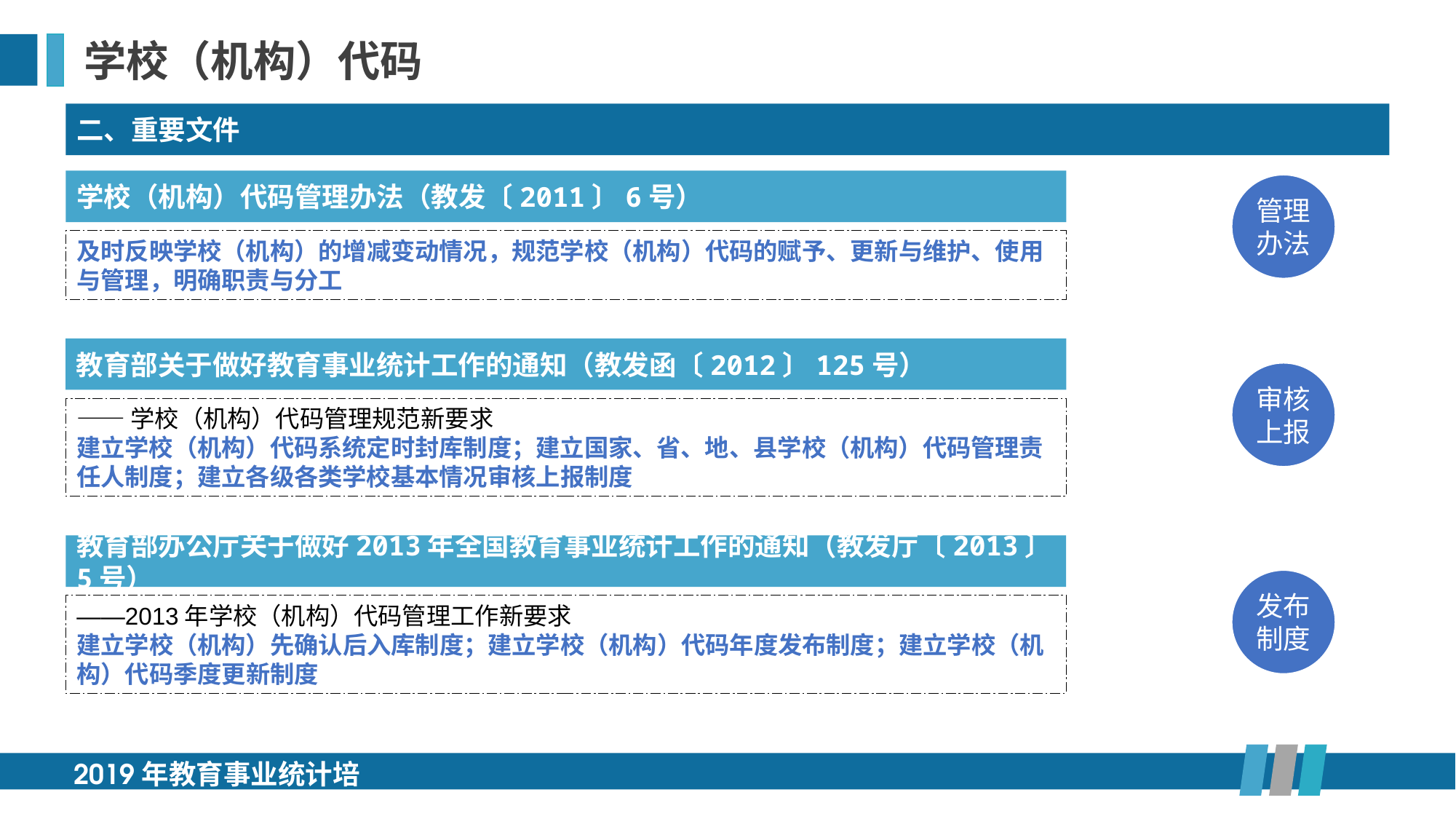

学校（机构）代码

二、重要文件
学校（机构）代码管理办法（教发〔2011〕6号）
管理办法
及时反映学校（机构）的增减变动情况，规范学校（机构）代码的赋予、更新与维护、使用与管理，明确职责与分工
教育部关于做好教育事业统计工作的通知（教发函〔2012〕125号）
审核上报
——学校（机构）代码管理规范新要求
建立学校（机构）代码系统定时封库制度；建立国家、省、地、县学校（机构）代码管理责任人制度；建立各级各类学校基本情况审核上报制度
教育部办公厅关于做好2013年全国教育事业统计工作的通知（教发厅〔2013〕5号）
发布制度
——2013年学校（机构）代码管理工作新要求
建立学校（机构）先确认后入库制度；建立学校（机构）代码年度发布制度；建立学校（机构）代码季度更新制度

2019年教育事业统计培训